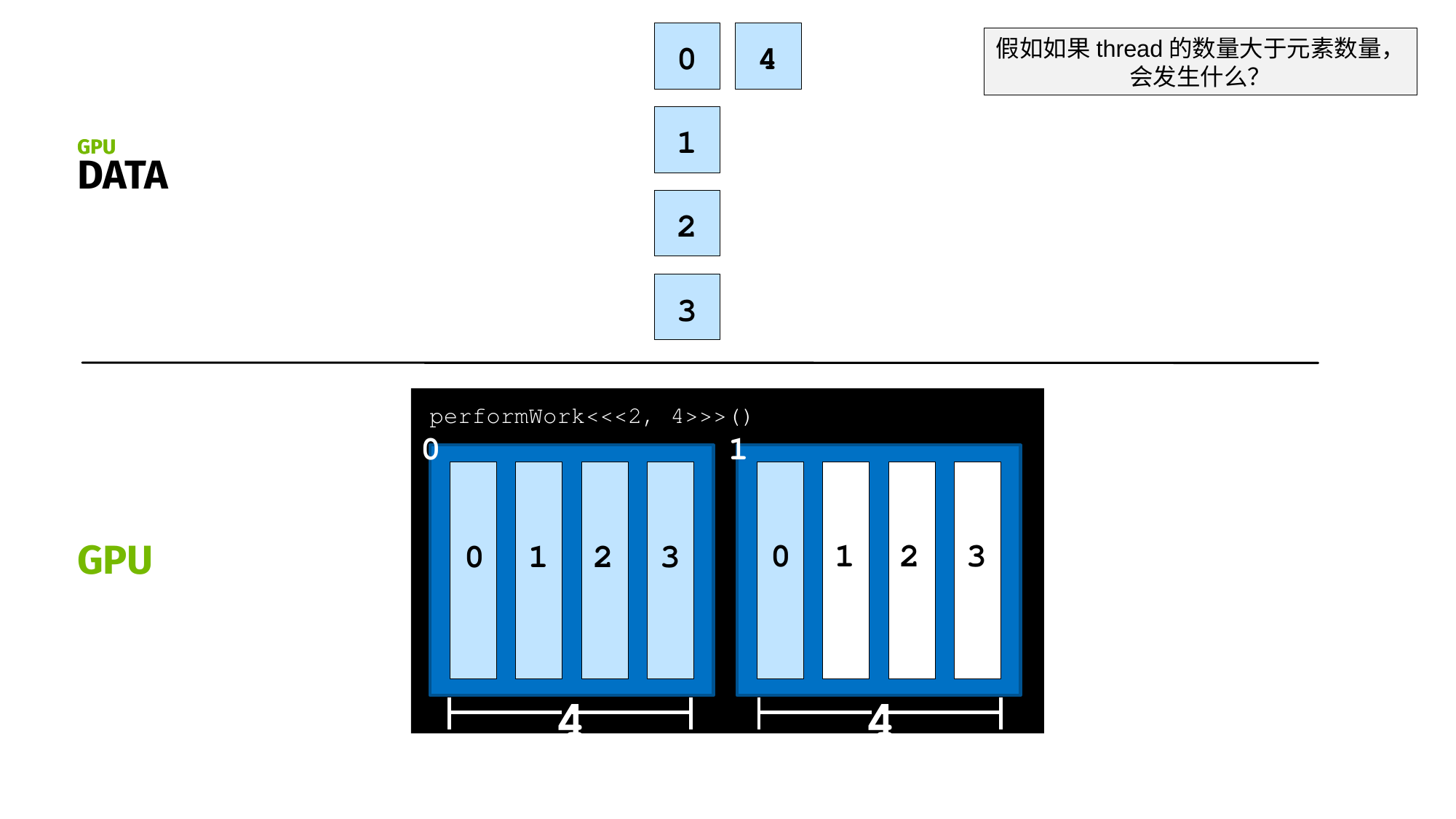

4
假如如果thread的数量大于元素数量，会发生什么？
0
1
2
3

GPU
GPU
DATA

performWork<<<2, 4>>>()
1
0

0
1
2
3
0
1
2
3
GPU
4
4